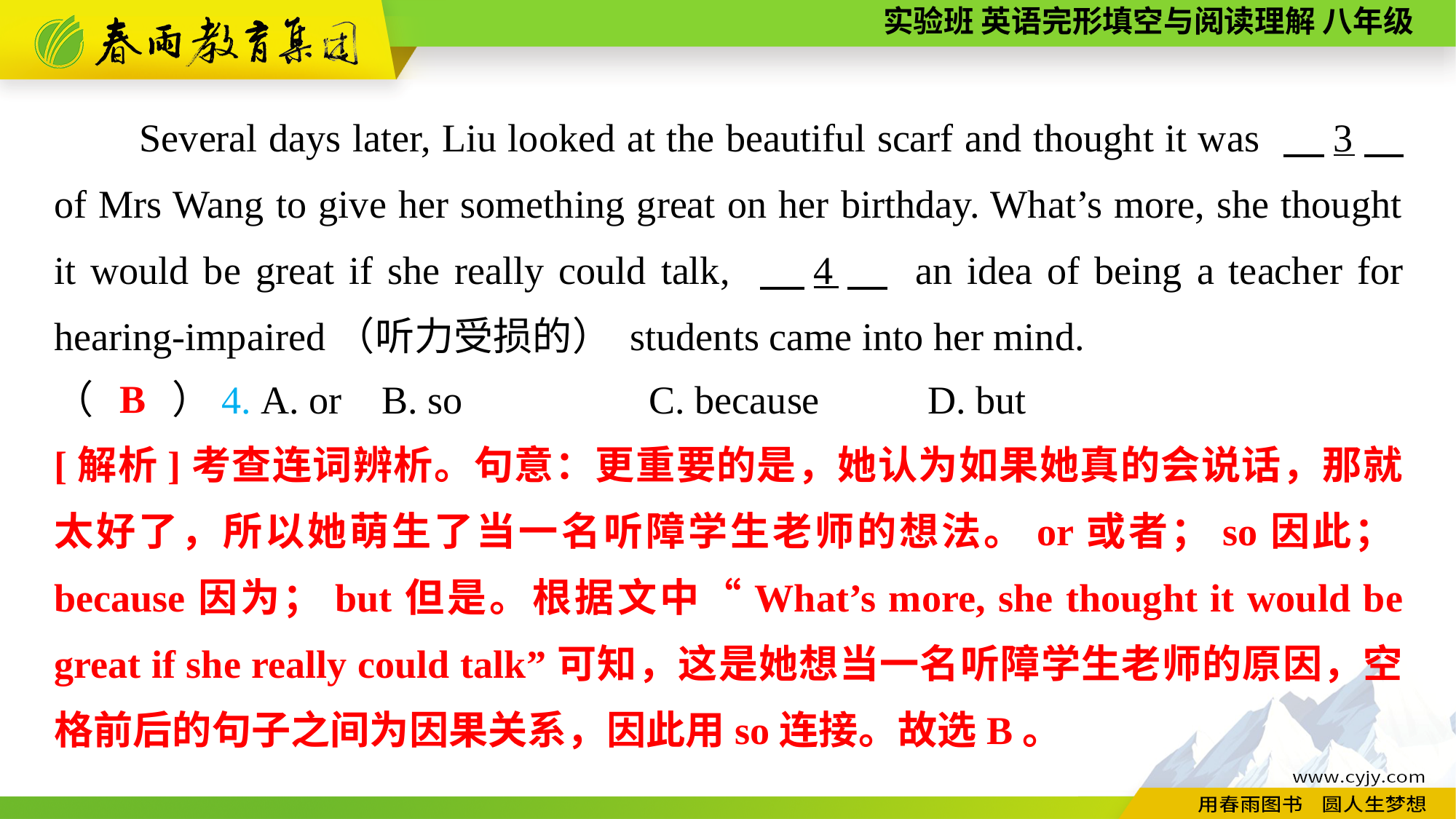

Several days later, Liu looked at the beautiful scarf and thought it was 　3　 of Mrs Wang to give her something great on her birthday. What’s more, she thought it would be great if she really could talk, 　4　 an idea of being a teacher for hearing-impaired（听力受损的） students came into her mind.
B
（　　）4. A. or	B. so		     C. because	D. but
[解析]考查连词辨析。句意：更重要的是，她认为如果她真的会说话，那就太好了，所以她萌生了当一名听障学生老师的想法。or或者；so因此；because因为；but但是。根据文中“What’s more, she thought it would be great if she really could talk”可知，这是她想当一名听障学生老师的原因，空格前后的句子之间为因果关系，因此用so连接。故选B。